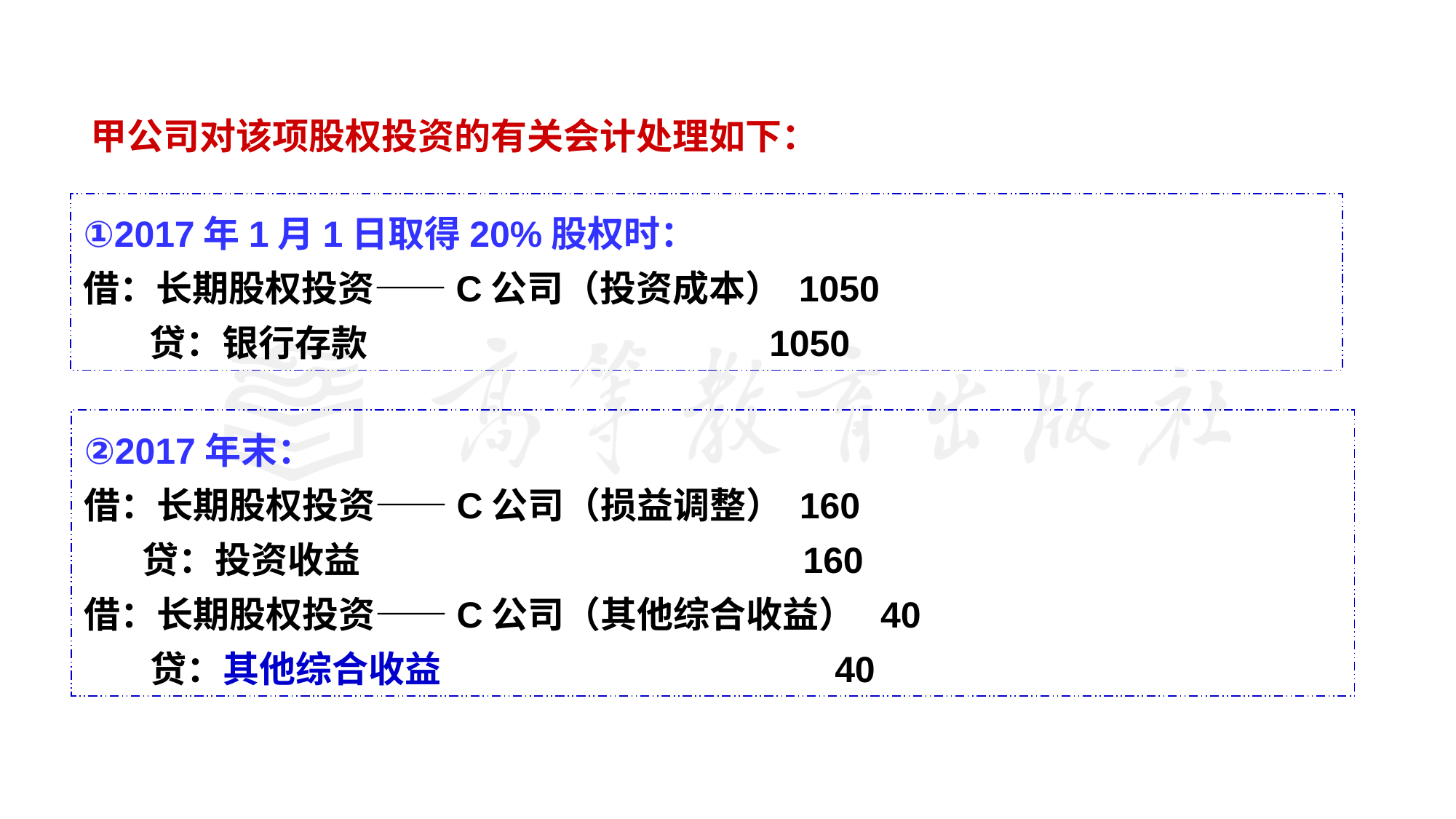

甲公司对该项股权投资的有关会计处理如下：
①2017年1月1日取得20%股权时：
借：长期股权投资——C公司（投资成本） 1050
       贷：银行存款                                                1050
②2017年末：
借：长期股权投资——C公司（损益调整） 160
      贷：投资收益                                                     160
借：长期股权投资——C公司（其他综合收益）  40
       贷：其他综合收益                                               40